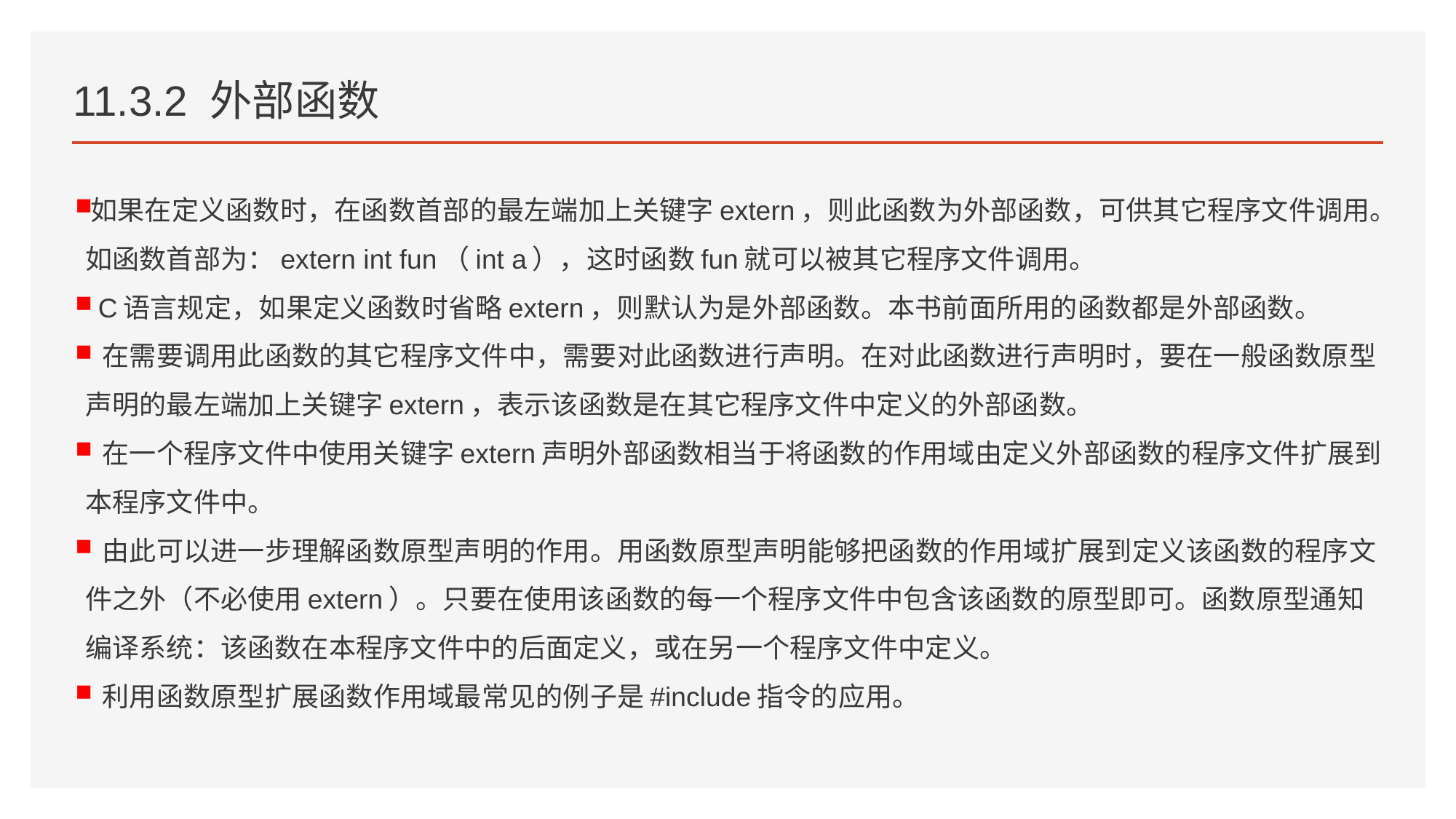

# 11.3.2 外部函数
如果在定义函数时，在函数首部的最左端加上关键字extern，则此函数为外部函数，可供其它程序文件调用。如函数首部为：extern int fun（int a），这时函数fun就可以被其它程序文件调用。
 C语言规定，如果定义函数时省略extern，则默认为是外部函数。本书前面所用的函数都是外部函数。
 在需要调用此函数的其它程序文件中，需要对此函数进行声明。在对此函数进行声明时，要在一般函数原型声明的最左端加上关键字extern，表示该函数是在其它程序文件中定义的外部函数。
 在一个程序文件中使用关键字extern声明外部函数相当于将函数的作用域由定义外部函数的程序文件扩展到本程序文件中。
 由此可以进一步理解函数原型声明的作用。用函数原型声明能够把函数的作用域扩展到定义该函数的程序文件之外（不必使用extern）。只要在使用该函数的每一个程序文件中包含该函数的原型即可。函数原型通知编译系统：该函数在本程序文件中的后面定义，或在另一个程序文件中定义。
 利用函数原型扩展函数作用域最常见的例子是#include指令的应用。